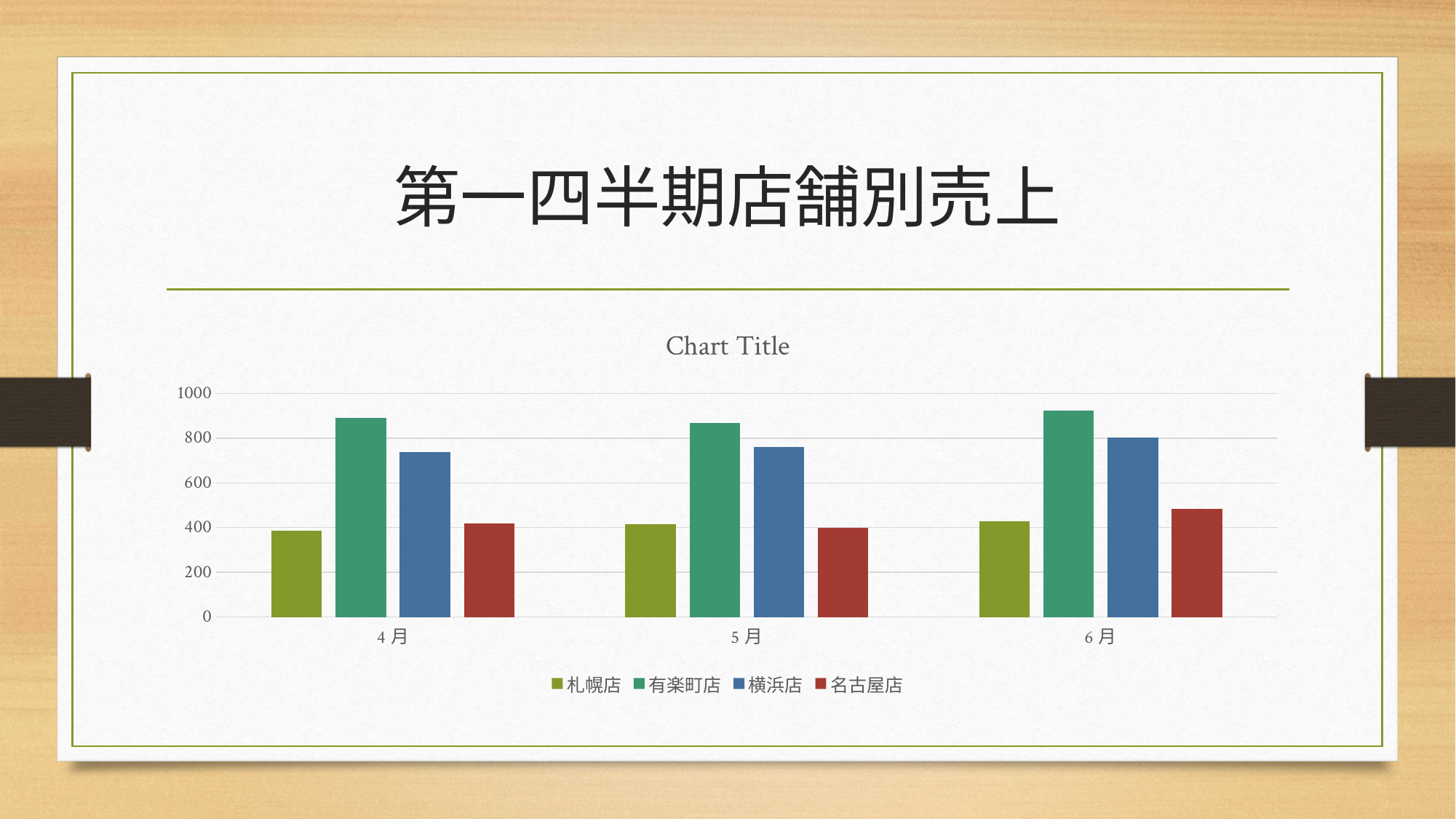

# 第一四半期店舗別売上

### Chart:

| Category | 札幌店 | 有楽町店 | 横浜店 | 名古屋店 |
|---|---|---|---|---|
| 4月 | 385.0 | 890.0 | 739.0 | 419.0 |
| 5月 | 415.0 | 867.0 | 759.0 | 398.0 |
| 6月 | 429.0 | 923.0 | 802.0 | 483.0 |